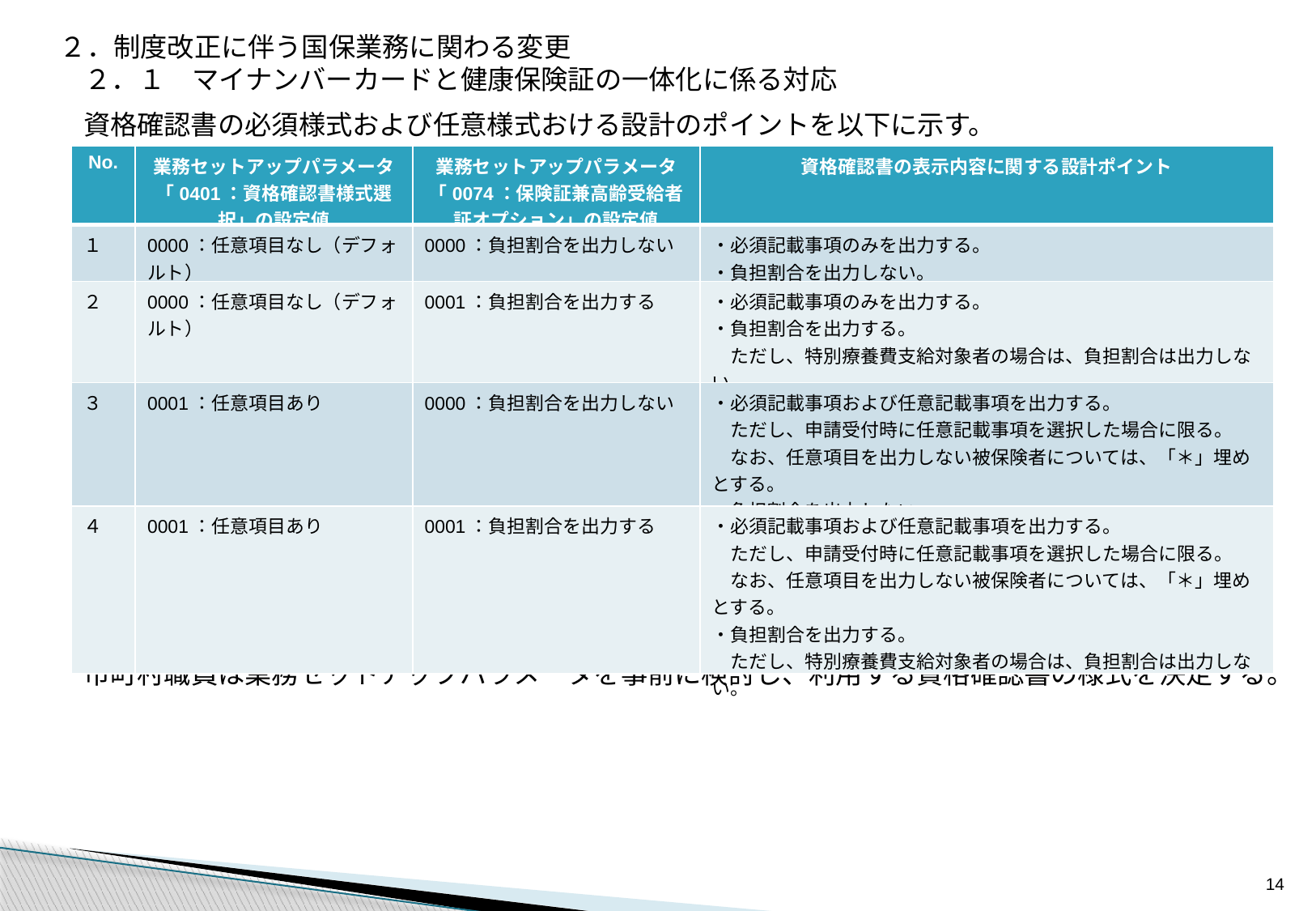

２．制度改正に伴う国保業務に関わる変更
２．１　マイナンバーカードと健康保険証の一体化に係る対応
資格確認書の必須様式および任意様式おける設計のポイントを以下に示す。

資格確認書の出力内容は業務セットアップパラメータで指定することとし、帳票出力の都度出力内容を切り替えることはできないものとする。
市町村職員は業務セットアップパラメータを事前に検討し、利用する資格確認書の様式を決定する。
| No. | 業務セットアップパラメータ「0401：資格確認書様式選択」の設定値 | 業務セットアップパラメータ「0074：保険証兼高齢受給者証オプション」の設定値 | 資格確認書の表示内容に関する設計ポイント |
| --- | --- | --- | --- |
| １ | 0000：任意項目なし（デフォルト） | 0000：負担割合を出力しない | ・必須記載事項のみを出力する。 ・負担割合を出力しない。 |
| ２ | 0000：任意項目なし（デフォルト） | 0001：負担割合を出力する | ・必須記載事項のみを出力する。 ・負担割合を出力する。 　ただし、特別療養費支給対象者の場合は、負担割合は出力しない。 |
| ３ | 0001：任意項目あり | 0000：負担割合を出力しない | ・必須記載事項および任意記載事項を出力する。 　ただし、申請受付時に任意記載事項を選択した場合に限る。 　なお、任意項目を出力しない被保険者については、「＊」埋めとする。 ・負担割合を出力しない。 |
| ４ | 0001：任意項目あり | 0001：負担割合を出力する | ・必須記載事項および任意記載事項を出力する。 　ただし、申請受付時に任意記載事項を選択した場合に限る。 　なお、任意項目を出力しない被保険者については、「＊」埋めとする。 ・負担割合を出力する。 　ただし、特別療養費支給対象者の場合は、負担割合は出力しない。 |
14